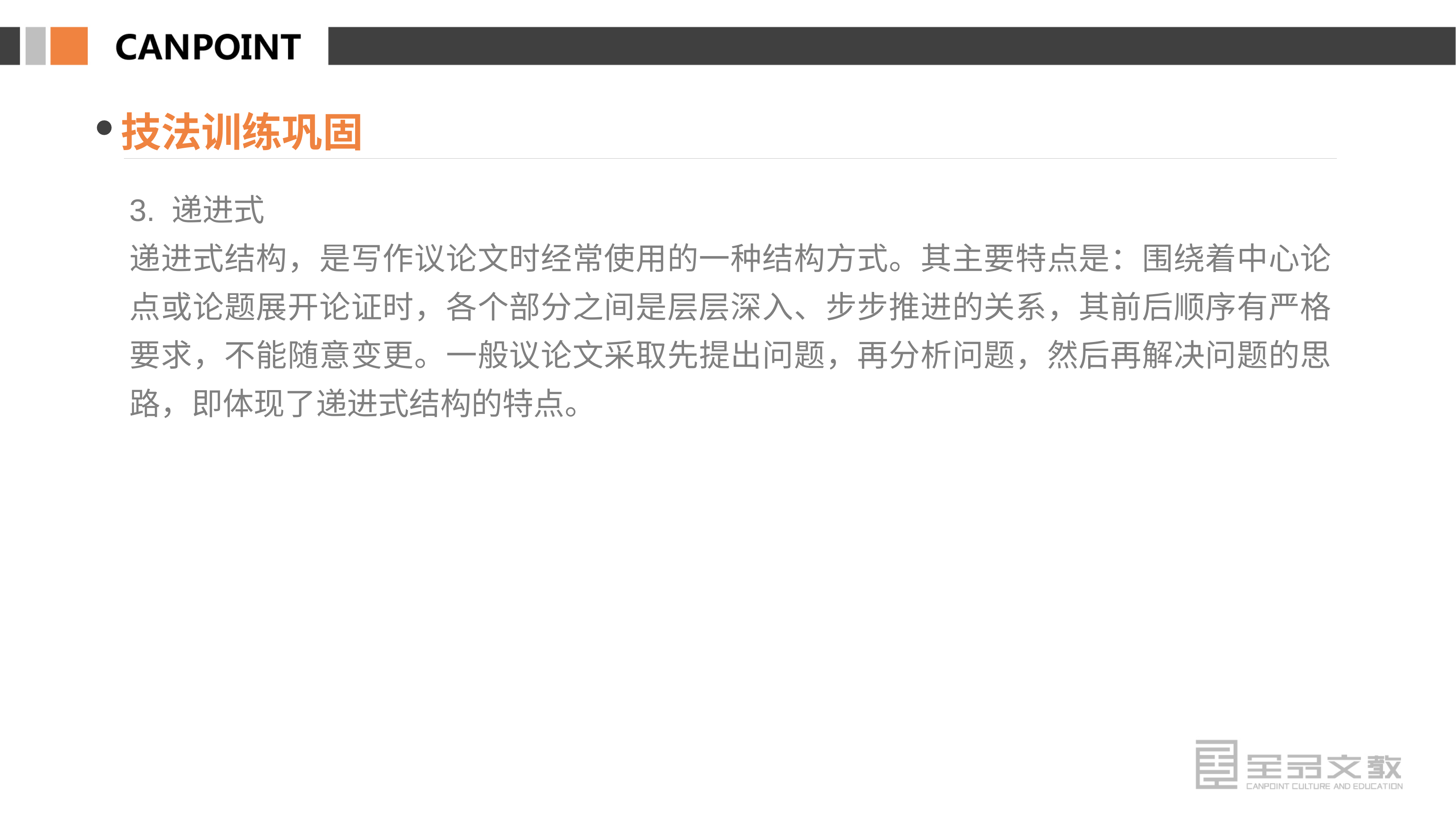

技法训练巩固

3. 递进式
递进式结构，是写作议论文时经常使用的一种结构方式。其主要特点是：围绕着中心论点或论题展开论证时，各个部分之间是层层深入、步步推进的关系，其前后顺序有严格要求，不能随意变更。一般议论文采取先提出问题，再分析问题，然后再解决问题的思路，即体现了递进式结构的特点。